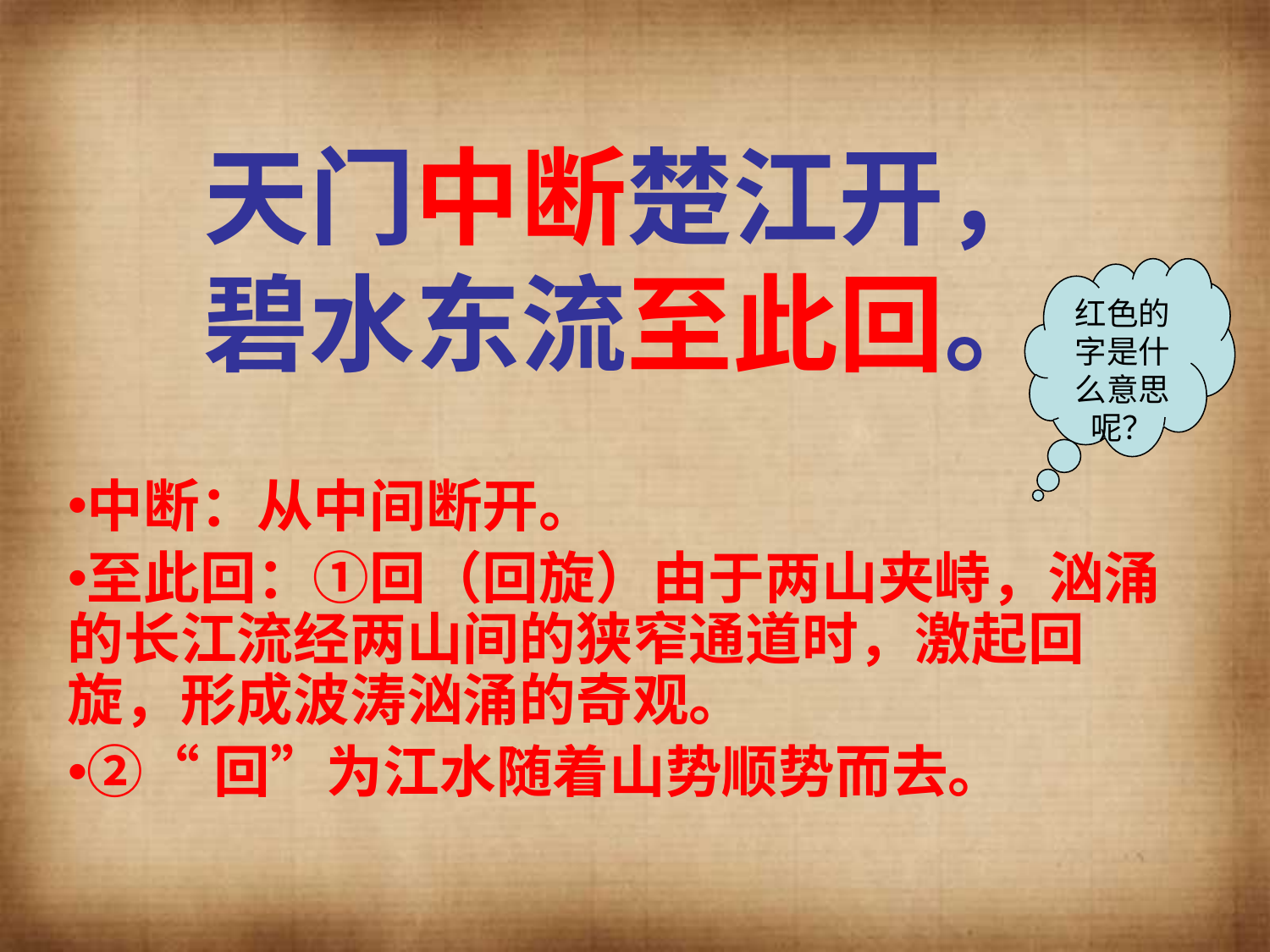

天门中断楚江开，
碧水东流至此回。
红色的字是什么意思呢？
中断：从中间断开。
至此回：①回（回旋）由于两山夹峙，汹涌的长江流经两山间的狭窄通道时，激起回旋，形成波涛汹涌的奇观。
②“回”为江水随着山势顺势而去。